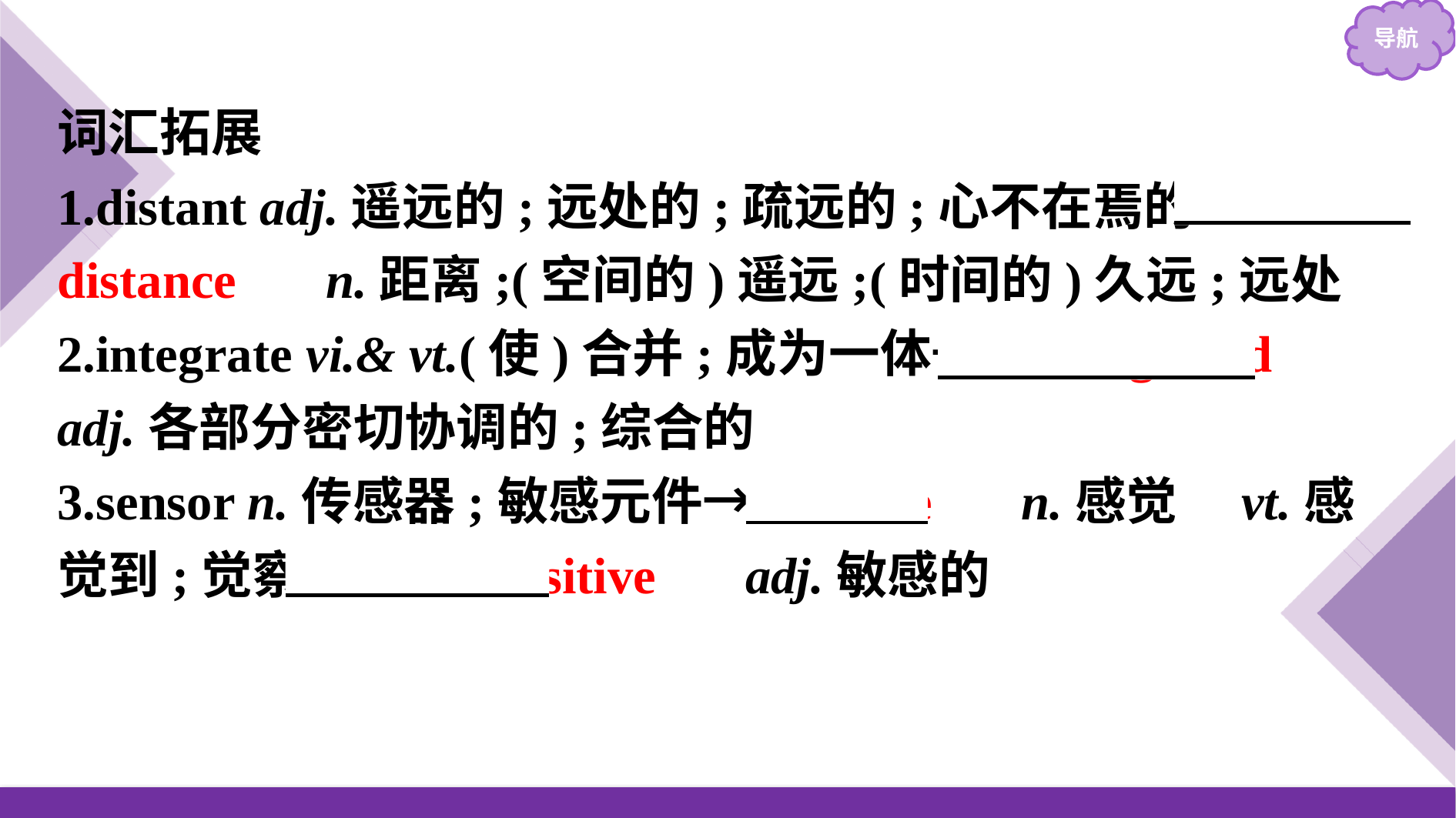

词汇拓展
1.distant adj.遥远的;远处的;疏远的;心不在焉的→　distance　 n.距离;(空间的)遥远;(时间的)久远;远处
2.integrate vi.& vt.(使)合并;成为一体→　integrated　 adj.各部分密切协调的;综合的
3.sensor n.传感器;敏感元件→　sense　 n.感觉　vt.感觉到;觉察出→　sensitive　 adj.敏感的